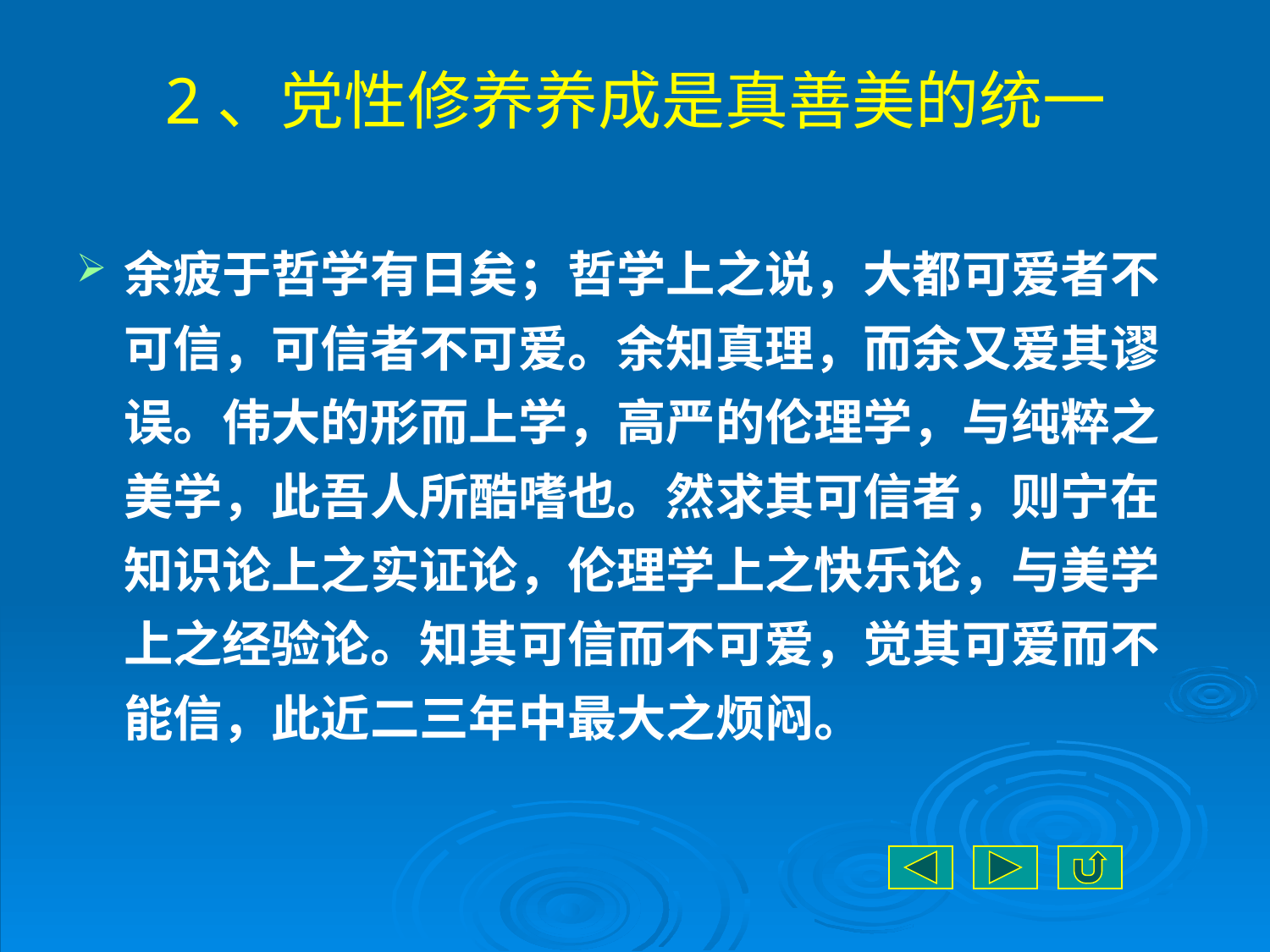

# 2、党性修养养成是真善美的统一
余疲于哲学有日矣；哲学上之说，大都可爱者不可信，可信者不可爱。余知真理，而余又爱其谬误。伟大的形而上学，高严的伦理学，与纯粹之美学，此吾人所酷嗜也。然求其可信者，则宁在知识论上之实证论，伦理学上之快乐论，与美学上之经验论。知其可信而不可爱，觉其可爱而不能信，此近二三年中最大之烦闷。